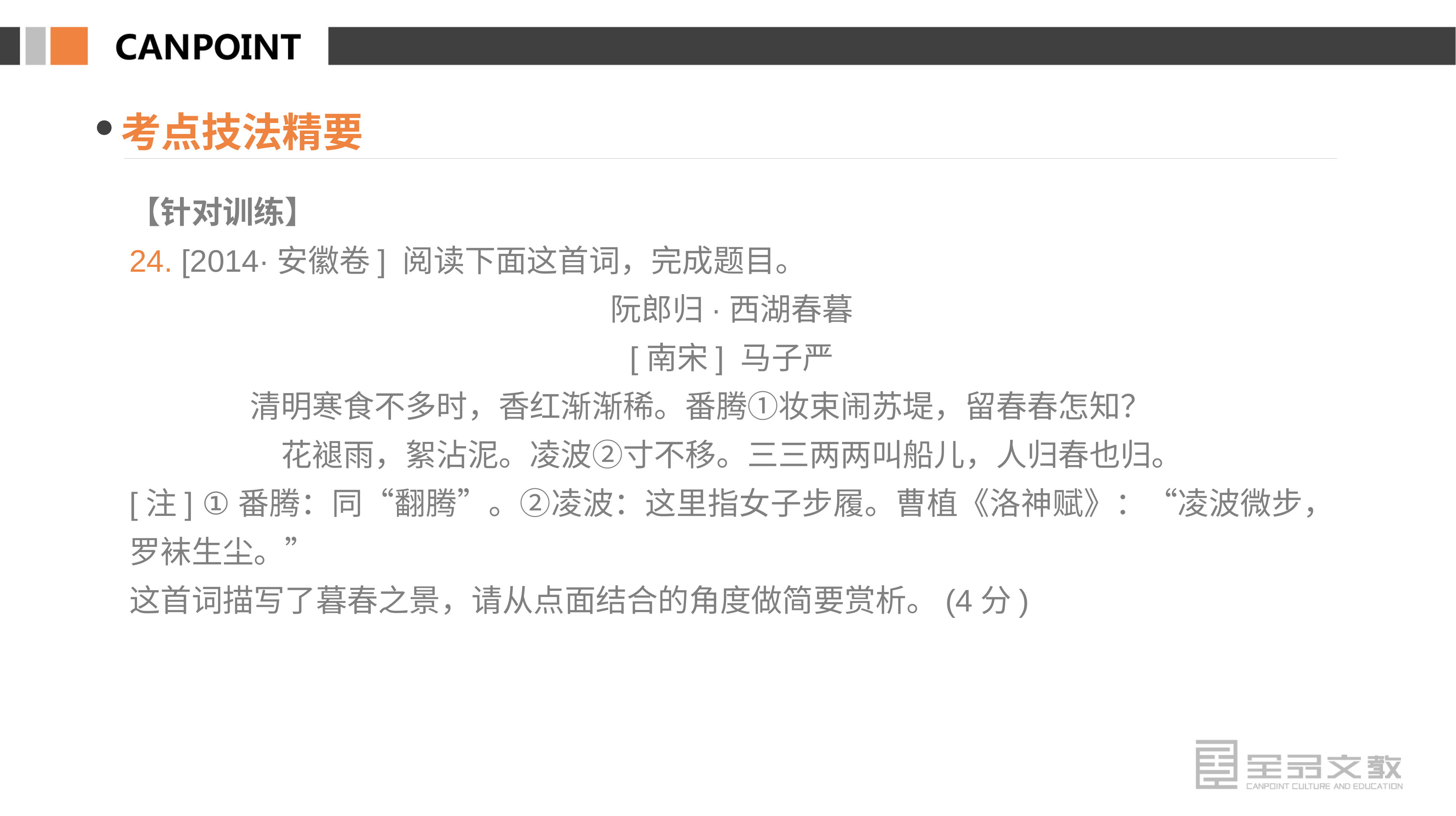

考点技法精要

【针对训练】
24. [2014·安徽卷] 阅读下面这首词，完成题目。
阮郎归·西湖春暮
[南宋] 马子严
清明寒食不多时，香红渐渐稀。番腾①妆束闹苏堤，留春春怎知？
花褪雨，絮沾泥。凌波②寸不移。三三两两叫船儿，人归春也归。
[注] ①番腾：同“翻腾”。②凌波：这里指女子步履。曹植《洛神赋》：“凌波微步，罗袜生尘。”
这首词描写了暮春之景，请从点面结合的角度做简要赏析。(4分)